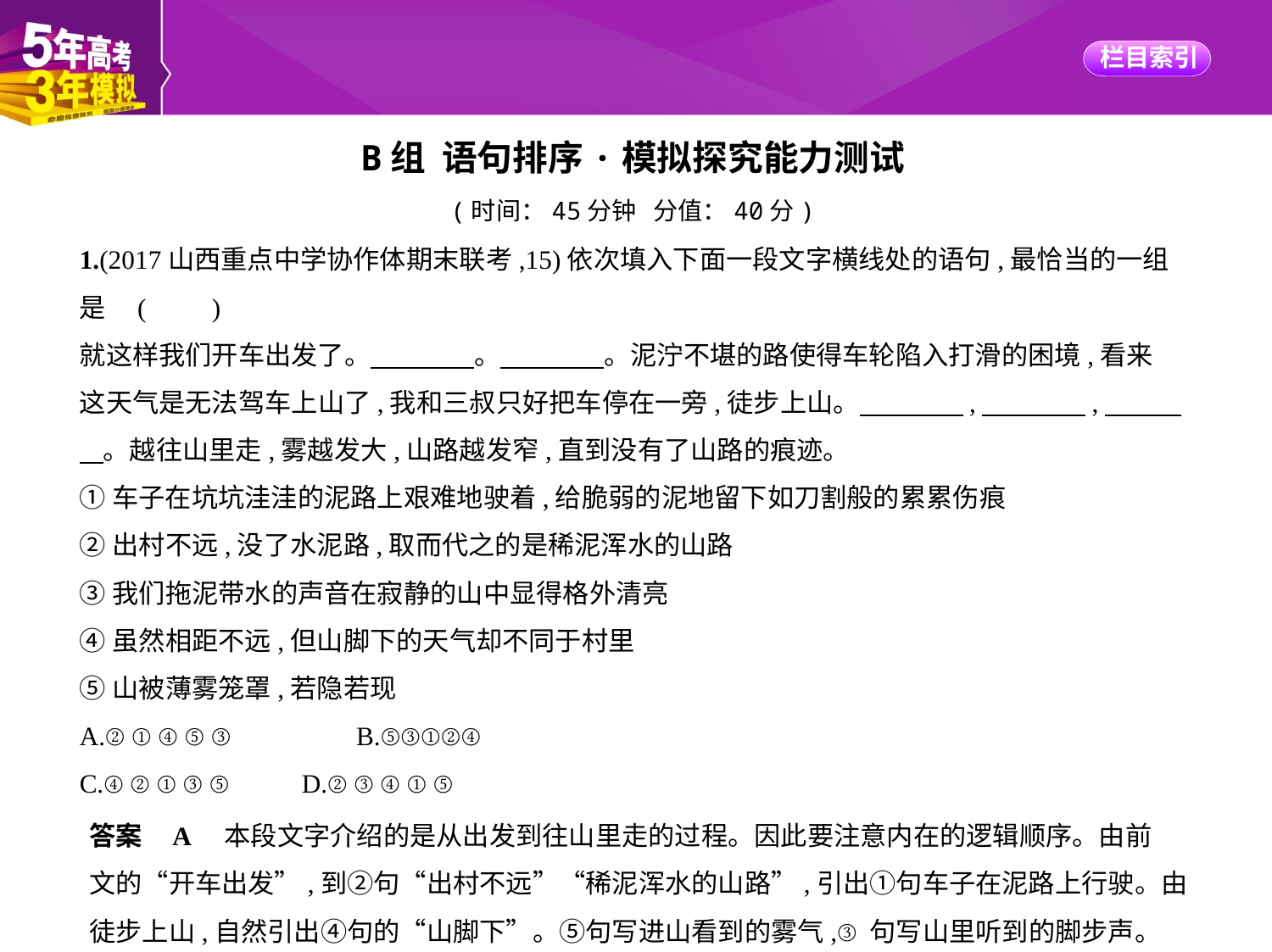

B组  语句排序·模拟探究能力测试
(时间：45分钟   分值：40分)
1.(2017山西重点中学协作体期末联考,15)依次填入下面一段文字横线处的语句,最恰当的一组
是 (　　)
就这样我们开车出发了。　　　    。　　　    。泥泞不堪的路使得车轮陷入打滑的困境,看来
这天气是无法驾车上山了,我和三叔只好把车停在一旁,徒步上山。　　　    ,　　　    ,　　    
    。越往山里走,雾越发大,山路越发窄,直到没有了山路的痕迹。
①车子在坑坑洼洼的泥路上艰难地驶着,给脆弱的泥地留下如刀割般的累累伤痕
②出村不远,没了水泥路,取而代之的是稀泥浑水的山路
③我们拖泥带水的声音在寂静的山中显得格外清亮
④虽然相距不远,但山脚下的天气却不同于村里
⑤山被薄雾笼罩,若隐若现
A.②①④⑤③　　　　B.⑤③①②④
C.④②①③⑤　　D.②③④①⑤
答案    A　本段文字介绍的是从出发到往山里走的过程。因此要注意内在的逻辑顺序。由前
文的“开车出发”,到②句“出村不远”“稀泥浑水的山路”,引出①句车子在泥路上行驶。由
徒步上山,自然引出④句的“山脚下”。⑤句写进山看到的雾气,③句写山里听到的脚步声。